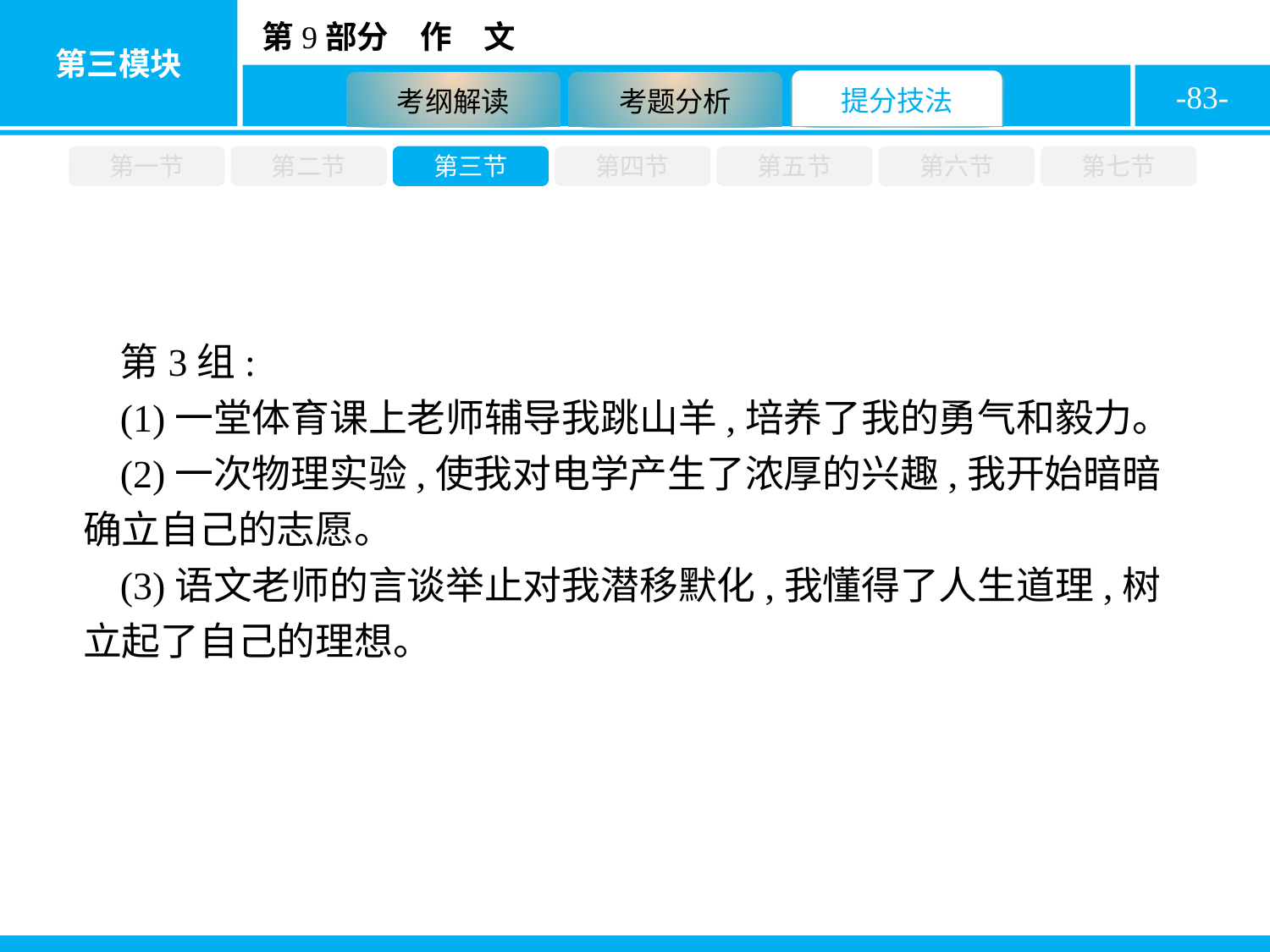

-83-
第一节
第二节
第三节
第四节
第五节
第六节
第七节
第3组:
(1)一堂体育课上老师辅导我跳山羊,培养了我的勇气和毅力。
(2)一次物理实验,使我对电学产生了浓厚的兴趣,我开始暗暗确立自己的志愿。
(3)语文老师的言谈举止对我潜移默化,我懂得了人生道理,树立起了自己的理想。